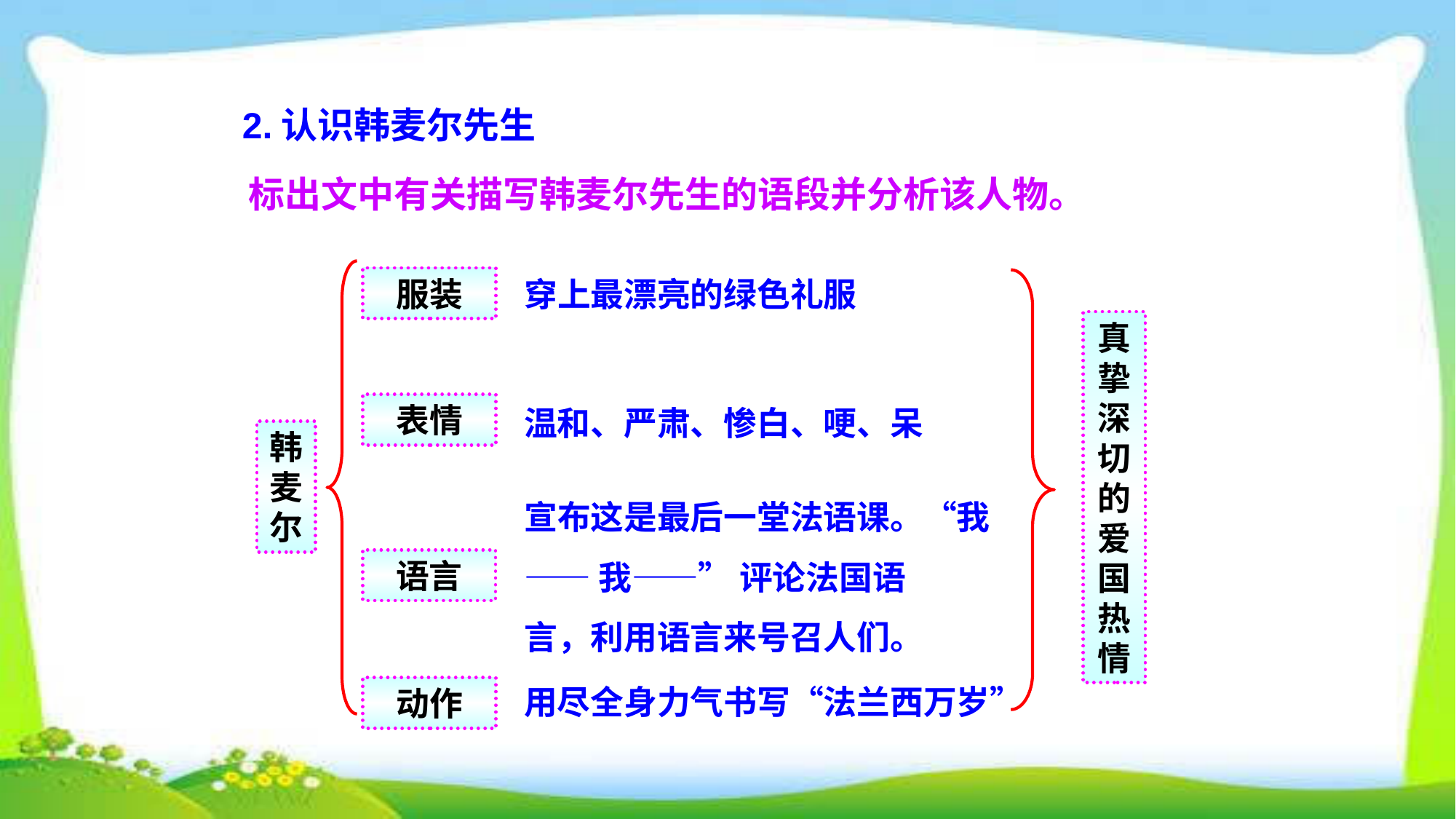

2.认识韩麦尔先生
标出文中有关描写韩麦尔先生的语段并分析该人物。

服装
穿上最漂亮的绿色礼服

真挚深切的爱国热情
表情
温和、严肃、惨白、哽、呆
韩
麦
尔
宣布这是最后一堂法语课。“我
——我——” 评论法国语
言，利用语言来号召人们。
语言
用尽全身力气书写“法兰西万岁”
动作